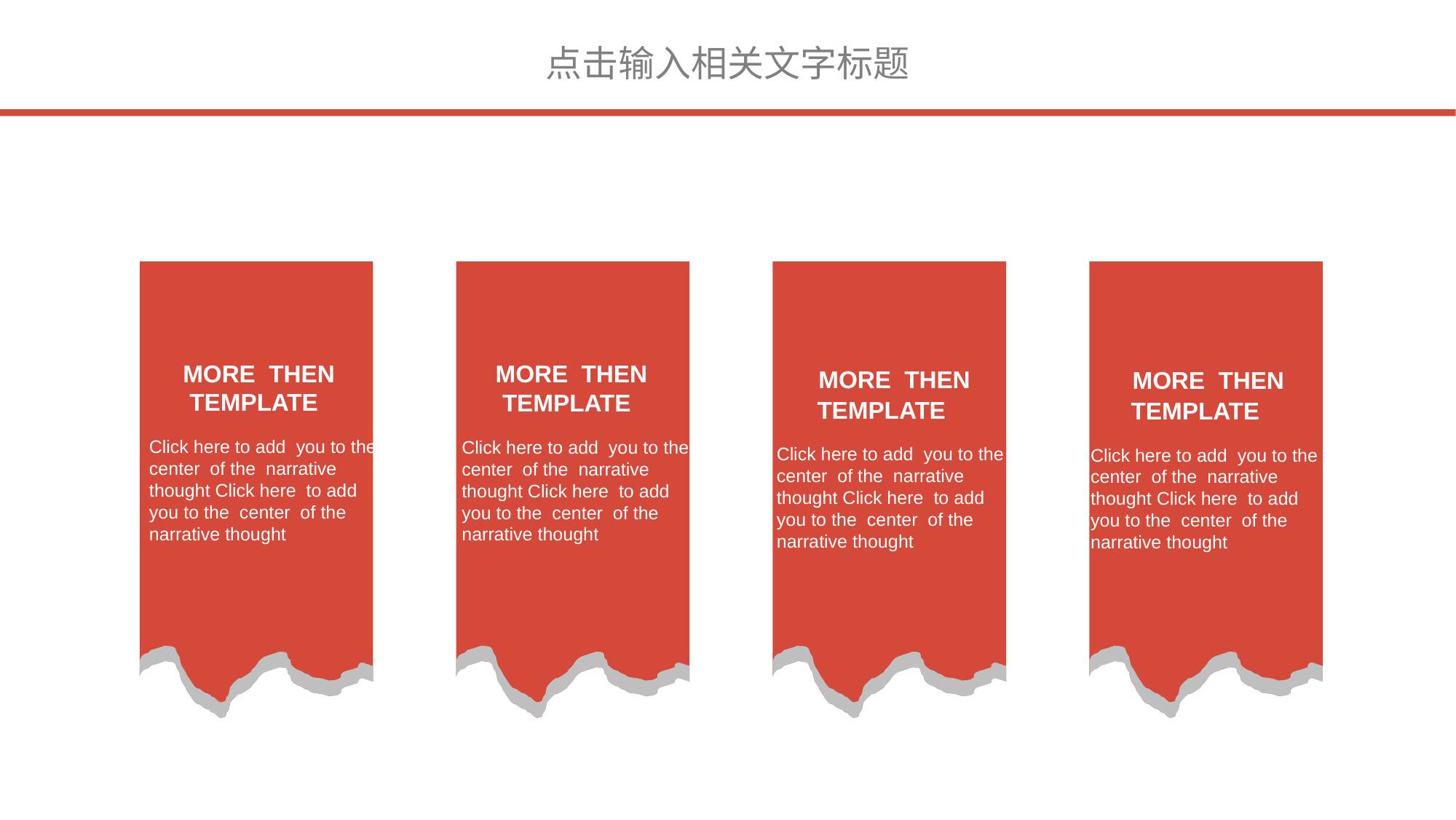

点击输入相关文字标题

     MORE  THEN
      TEMPLATE

Click here to add  you to the
center  of the  narrative
thought Click here  to add
you to the  center  of the
narrative thought

     MORE  THEN
      TEMPLATE

Click here to add  you to the
center  of the  narrative
thought Click here  to add
you to the  center  of the
narrative thought

     MORE  THEN
      TEMPLATE

Click here to add  you to the
center  of the  narrative
thought Click here  to add
you to the  center  of the
narrative thought

     MORE  THEN
      TEMPLATE

Click here to add  you to the
center  of the  narrative
thought Click here  to add
you to the  center  of the
narrative thought